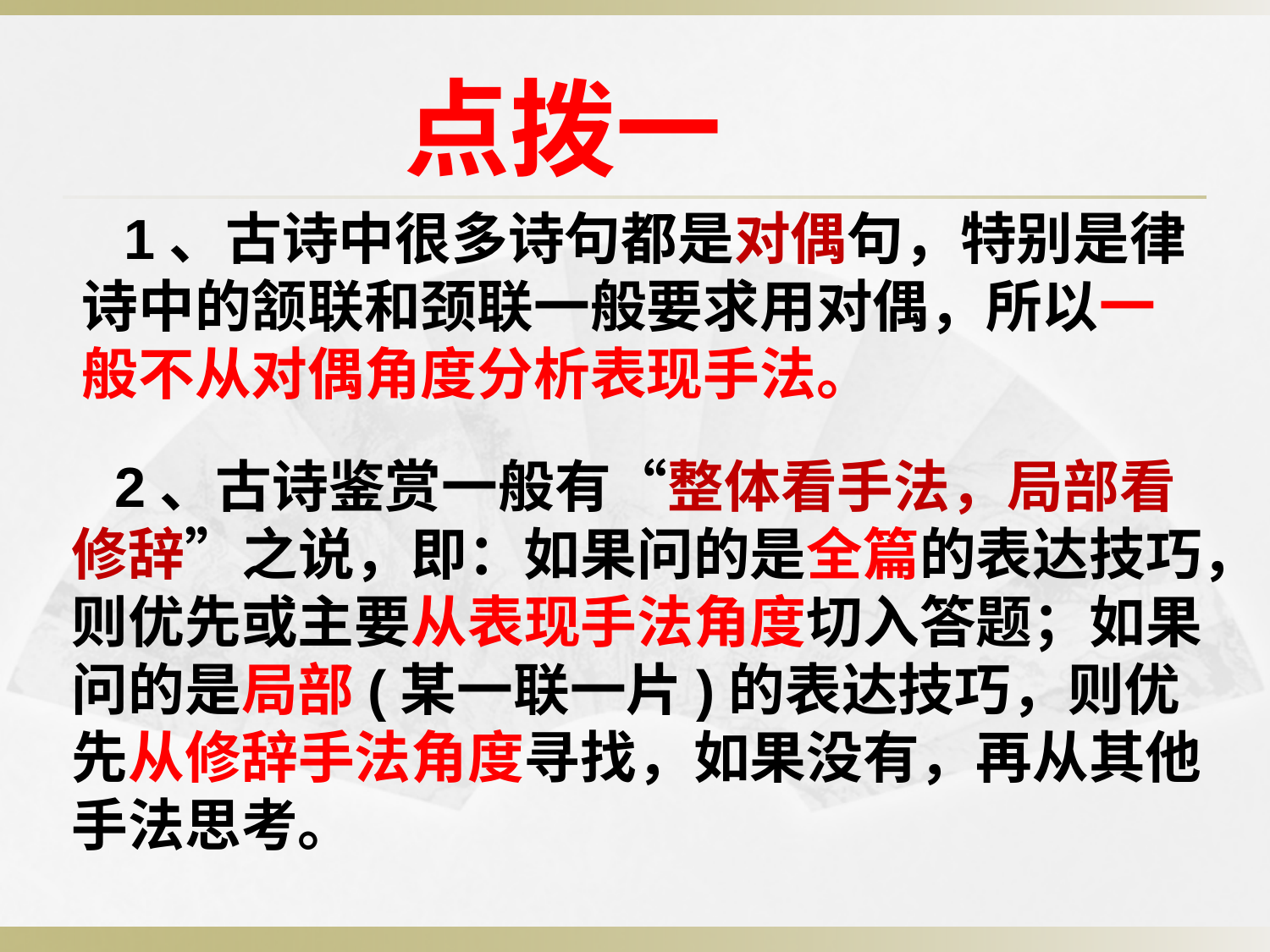

点拨一
1、古诗中很多诗句都是对偶句，特别是律诗中的颔联和颈联一般要求用对偶，所以一般不从对偶角度分析表现手法。

2、古诗鉴赏一般有“整体看手法，局部看修辞”之说，即：如果问的是全篇的表达技巧，则优先或主要从表现手法角度切入答题；如果问的是局部(某一联一片)的表达技巧，则优先从修辞手法角度寻找，如果没有，再从其他手法思考。